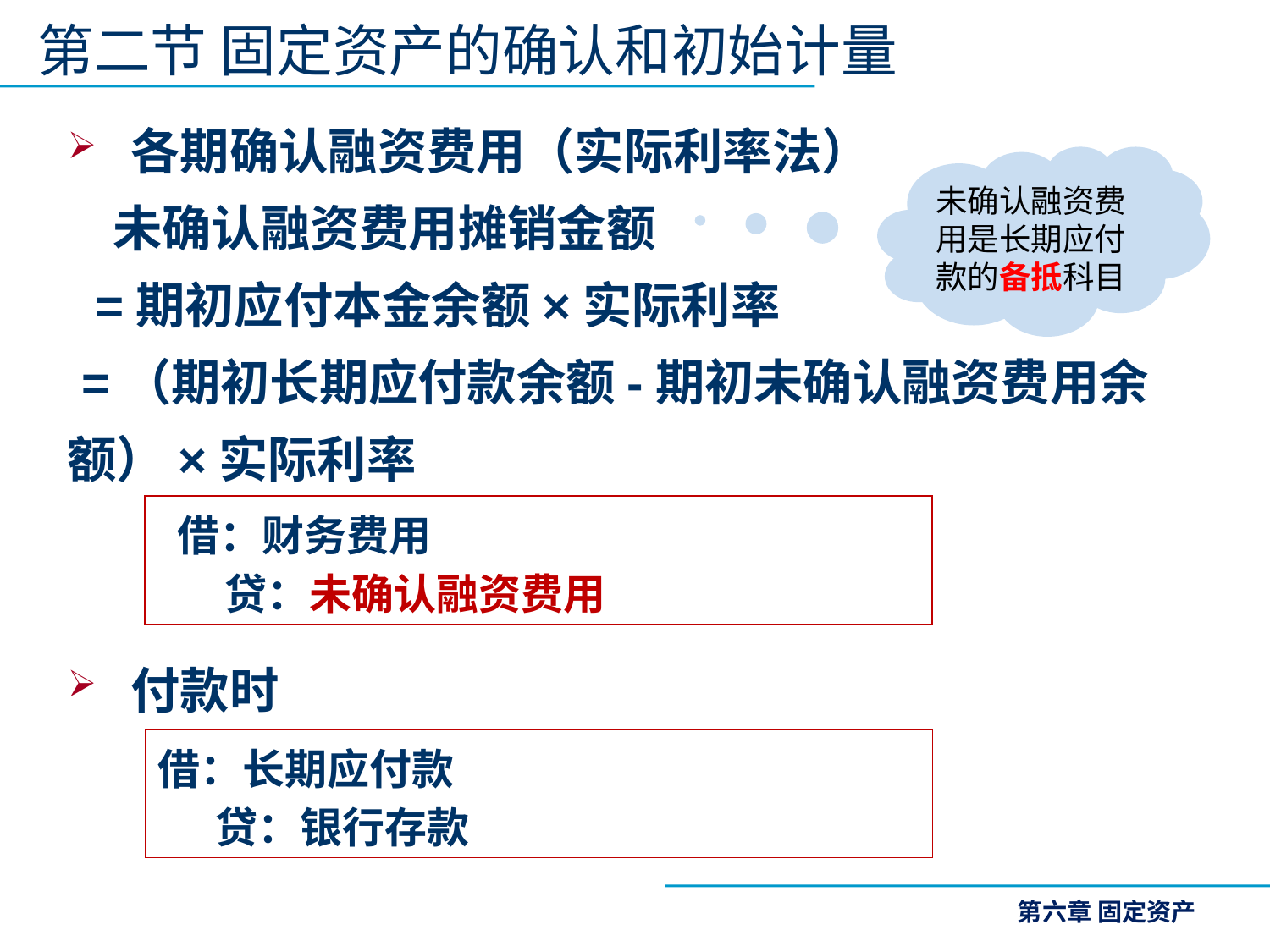

第二节 固定资产的确认和初始计量
各期确认融资费用（实际利率法）
   未确认融资费用摊销金额
  =期初应付本金余额×实际利率
 =（期初长期应付款余额-期初未确认融资费用余额）×实际利率

付款时
未确认融资费用是长期应付款的备抵科目
 借：财务费用
      贷：未确认融资费用
借：长期应付款
     贷：银行存款